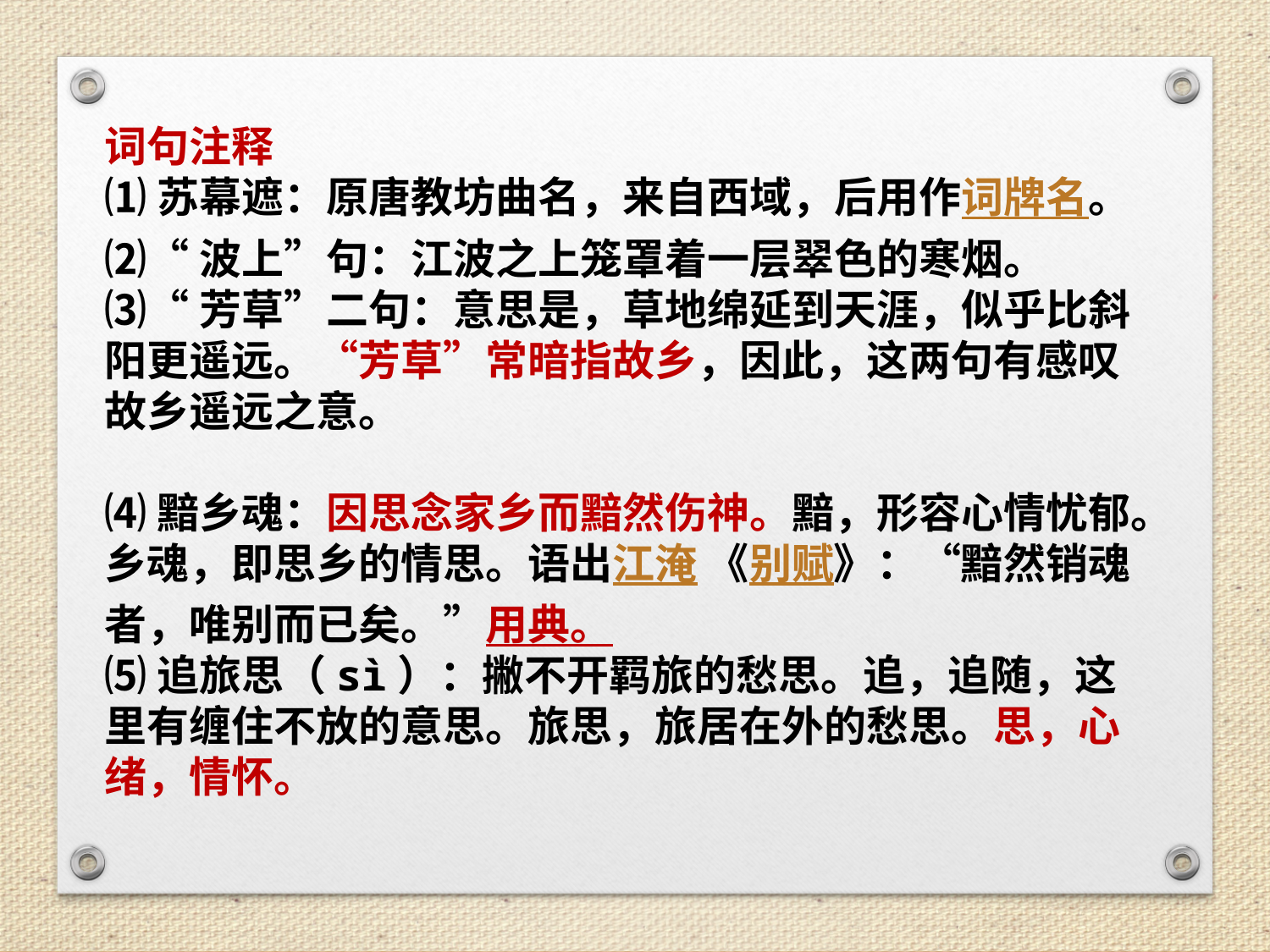

词句注释
⑴苏幕遮：原唐教坊曲名，来自西域，后用作词牌名。
⑵“波上”句：江波之上笼罩着一层翠色的寒烟。
⑶“芳草”二句：意思是，草地绵延到天涯，似乎比斜阳更遥远。“芳草”常暗指故乡，因此，这两句有感叹故乡遥远之意。

⑷黯乡魂：因思念家乡而黯然伤神。黯，形容心情忧郁。乡魂，即思乡的情思。语出江淹 《别赋》：“黯然销魂者，唯别而已矣。”用典。
⑸追旅思（sì）：撇不开羁旅的愁思。追，追随，这里有缠住不放的意思。旅思，旅居在外的愁思。思，心绪，情怀。